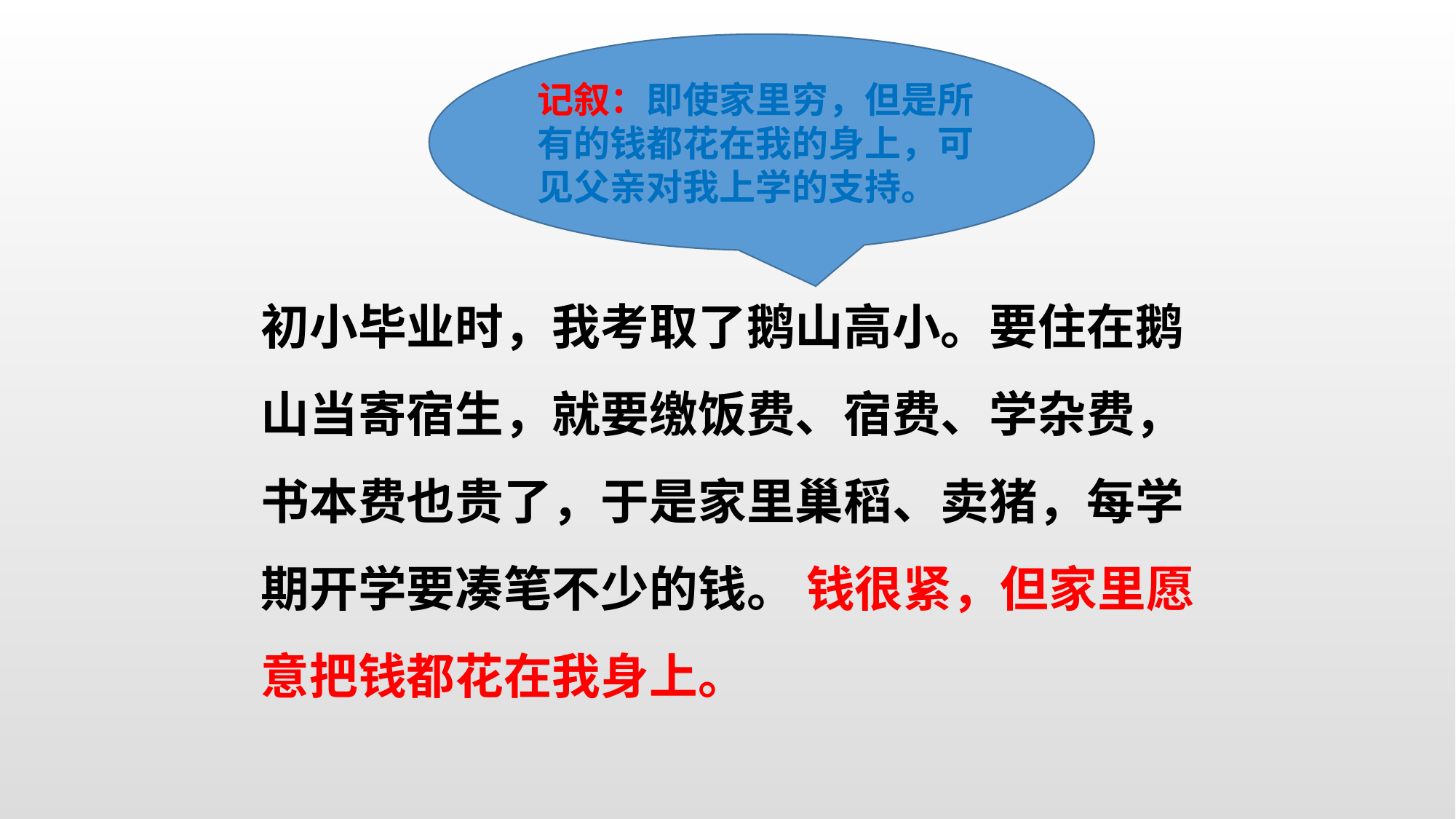

记叙：即使家里穷，但是所有的钱都花在我的身上，可见父亲对我上学的支持。
初小毕业时，我考取了鹅山高小。要住在鹅山当寄宿生，就要缴饭费、宿费、学杂费，书本费也贵了，于是家里巢稻、卖猪，每学期开学要凑笔不少的钱。 钱很紧，但家里愿意把钱都花在我身上。